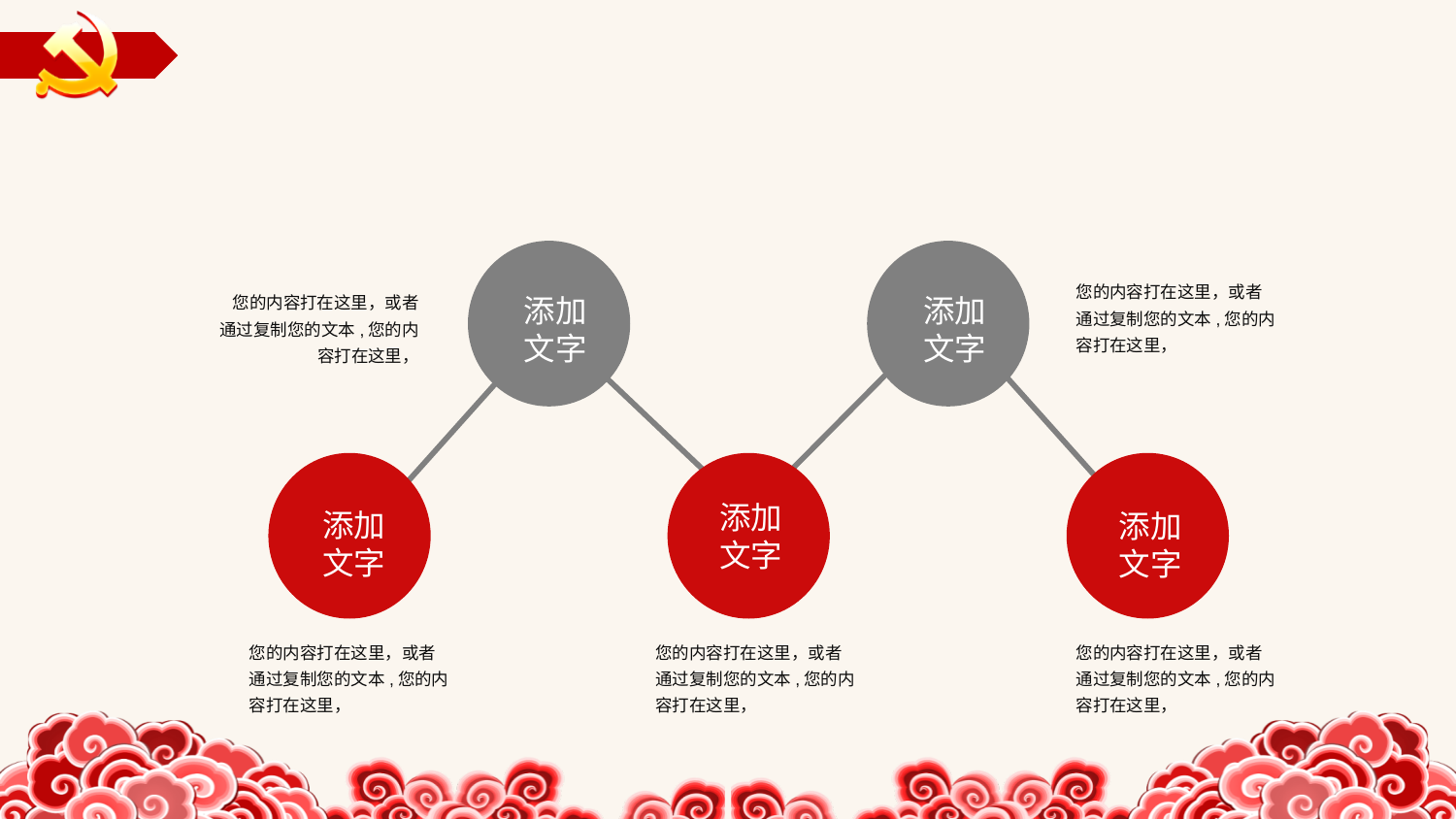

#

添加文字

添加文字
您的内容打在这里，或者通过复制您的文本,您的内容打在这里，
您的内容打在这里，或者通过复制您的文本,您的内容打在这里，
您的内容打在这里，或者通过复制您的文本,您的内容打在这里，
您的内容打在这里，或者通过复制您的文本,您的内容打在这里，
您的内容打在这里，或者通过复制您的文本,您的内容打在这里，

添加文字

添加文字

添加文字